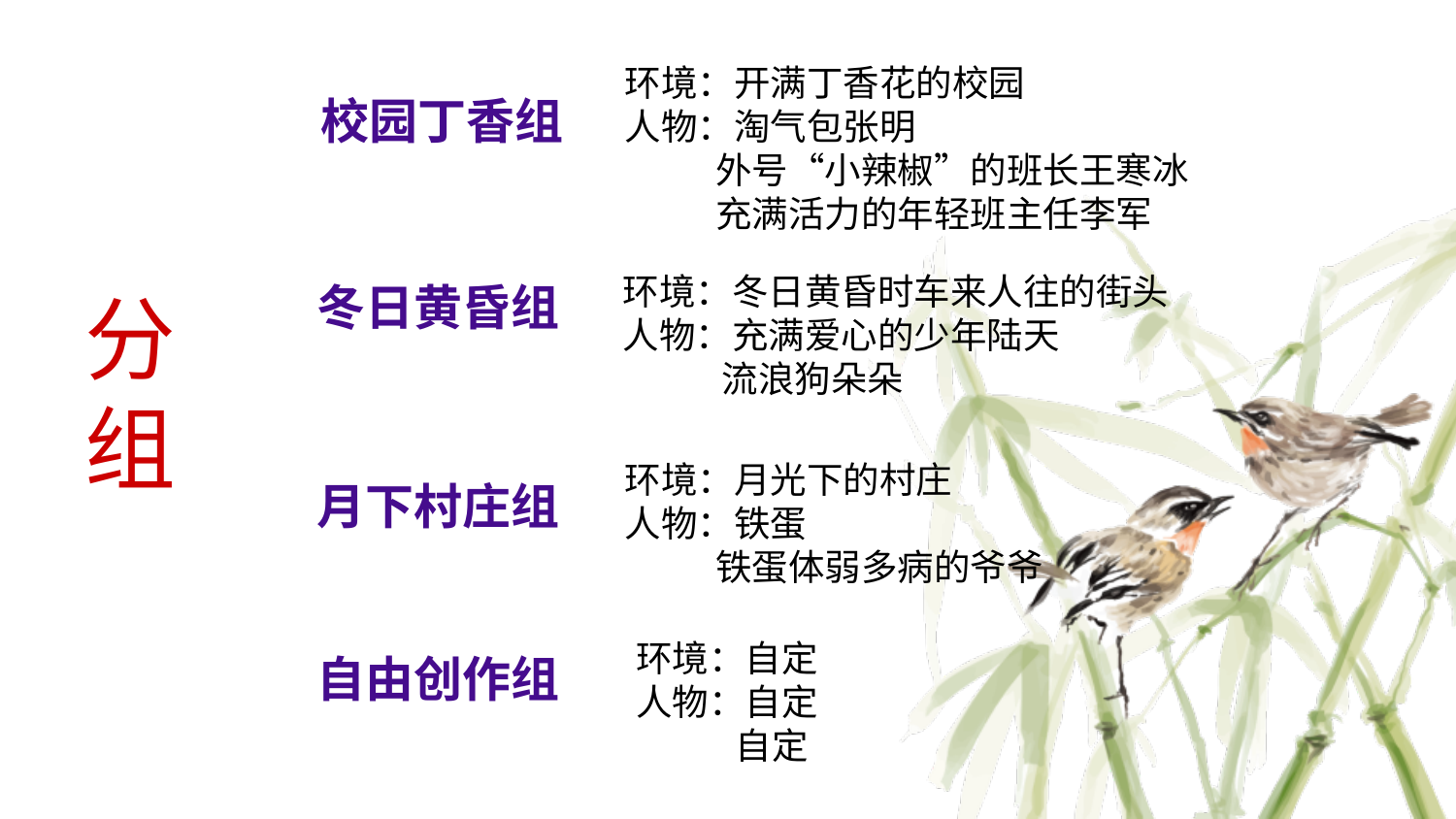

环境：开满丁香花的校园
人物：淘气包张明
          外号“小辣椒”的班长王寒冰
          充满活力的年轻班主任李军
环境：冬日黄昏时车来人往的街头
人物：充满爱心的少年陆天
           流浪狗朵朵
环境：月光下的村庄
人物：铁蛋
          铁蛋体弱多病的爷爷
环境：自定
人物：自定
           自定
 校园丁香组
冬日黄昏组
分
组
月下村庄组
自由创作组